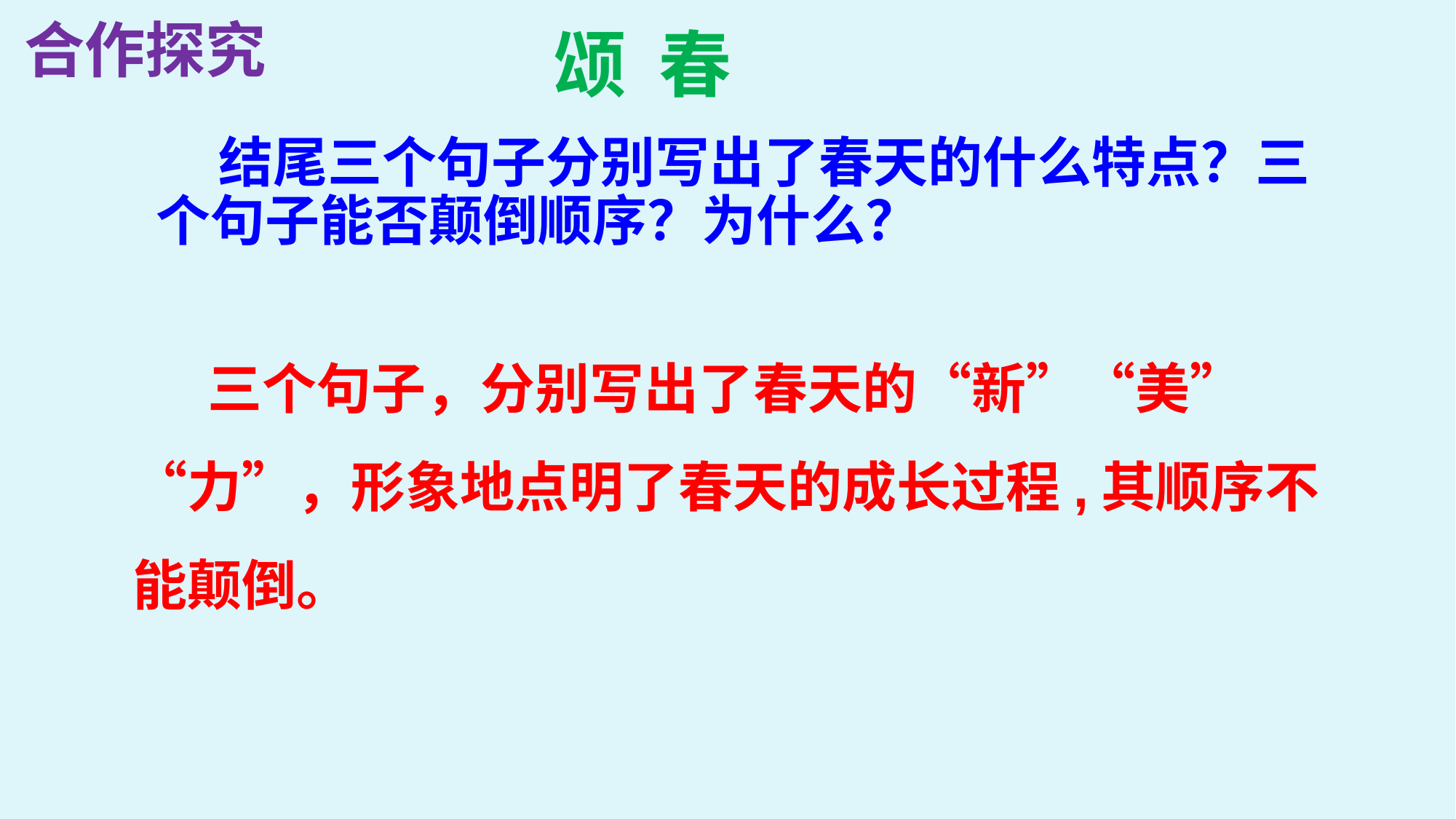

颂  春
合作探究
    结尾三个句子分别写出了春天的什么特点？三个句子能否颠倒顺序？为什么？
     三个句子，分别写出了春天的“新”“美”“力”，形象地点明了春天的成长过程,其顺序不能颠倒。